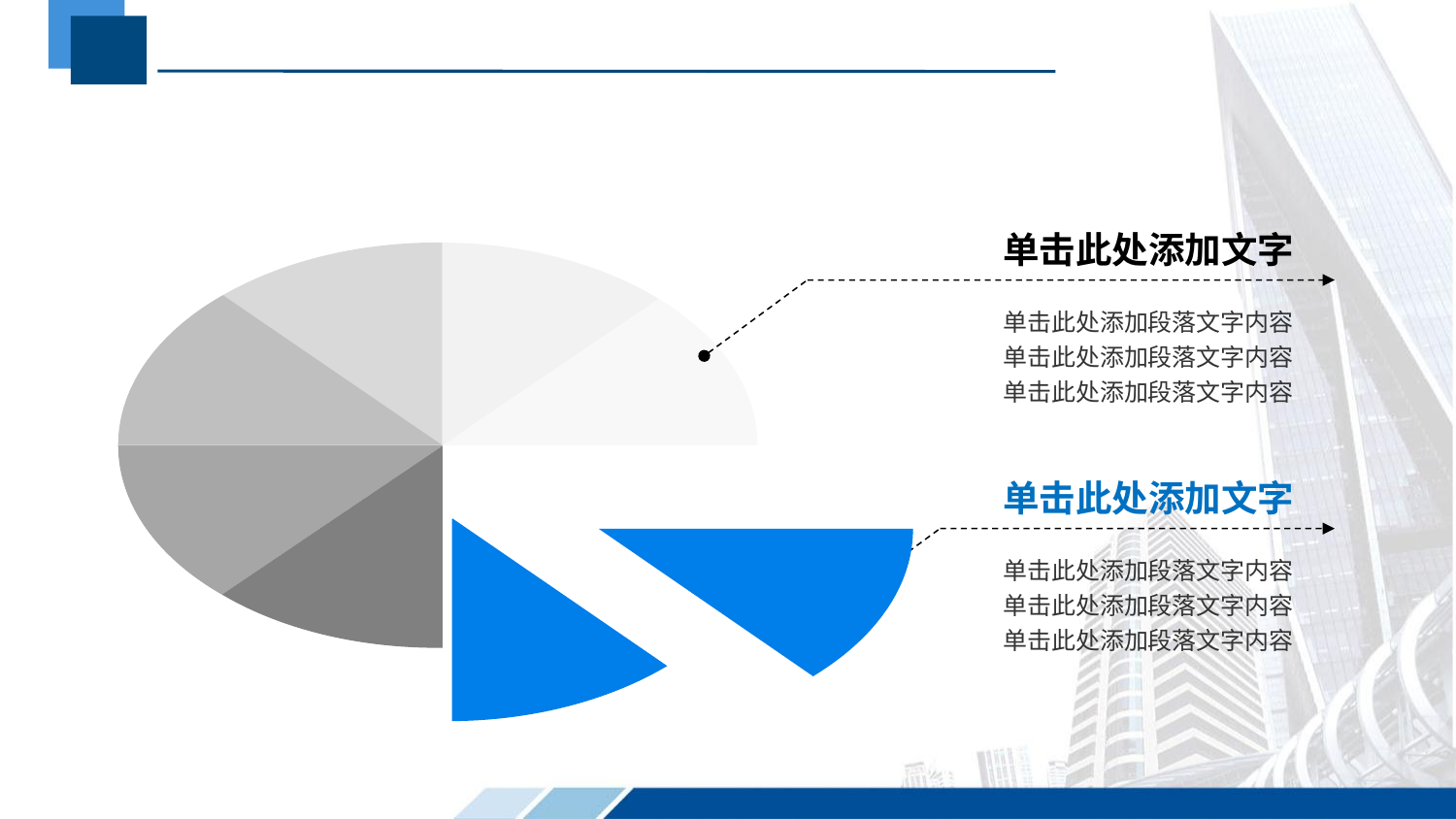

#
单击此处添加文字

单击此处添加段落文字内容
单击此处添加段落文字内容
单击此处添加段落文字内容

单击此处添加文字

单击此处添加段落文字内容
单击此处添加段落文字内容
单击此处添加段落文字内容